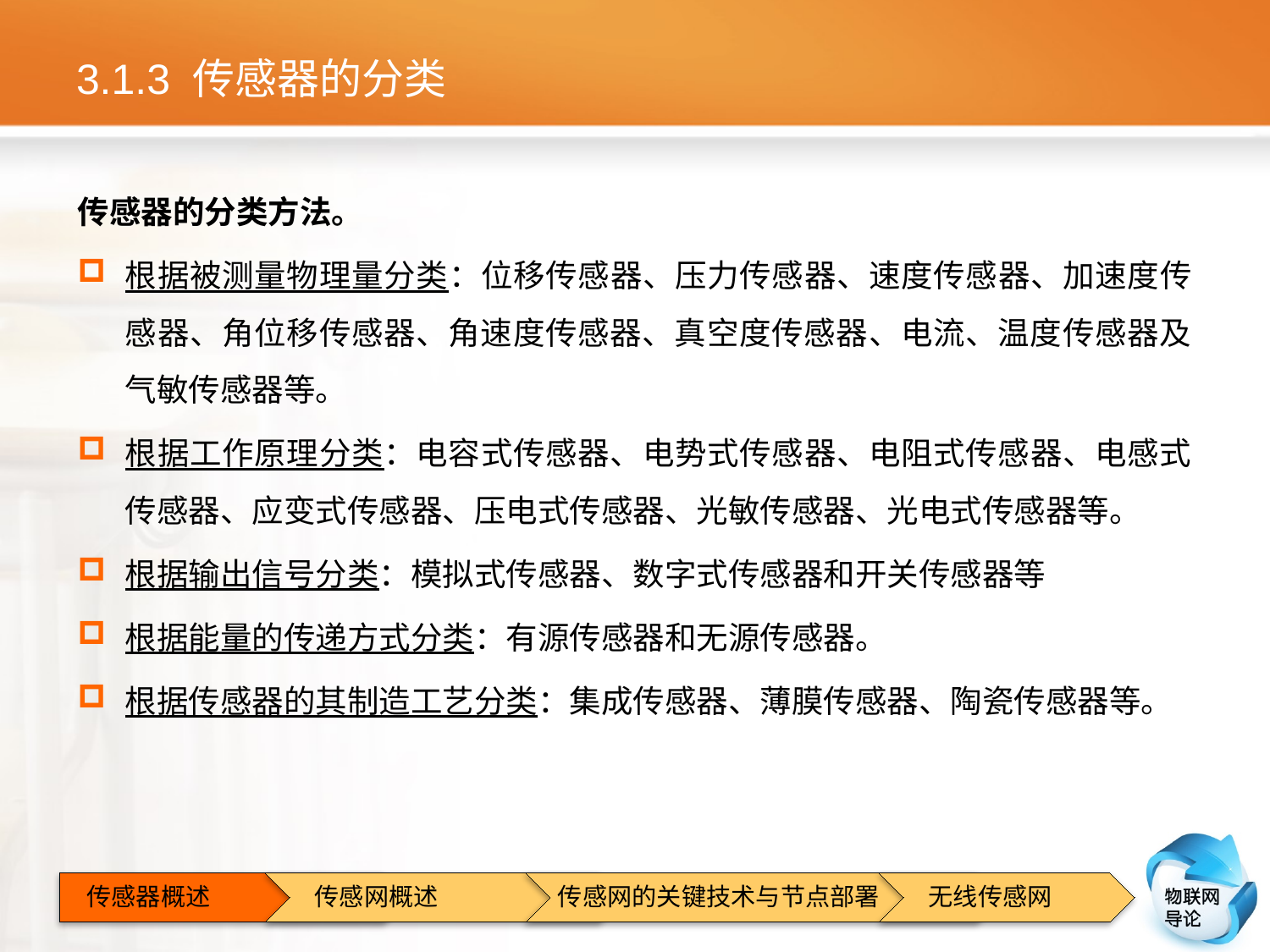

# 3.1.3 传感器的分类
传感器的分类方法。
根据被测量物理量分类：位移传感器、压力传感器、速度传感器、加速度传感器、角位移传感器、角速度传感器、真空度传感器、电流、温度传感器及气敏传感器等。
根据工作原理分类：电容式传感器、电势式传感器、电阻式传感器、电感式传感器、应变式传感器、压电式传感器、光敏传感器、光电式传感器等。
根据输出信号分类：模拟式传感器、数字式传感器和开关传感器等
根据能量的传递方式分类：有源传感器和无源传感器。
根据传感器的其制造工艺分类：集成传感器、薄膜传感器、陶瓷传感器等。